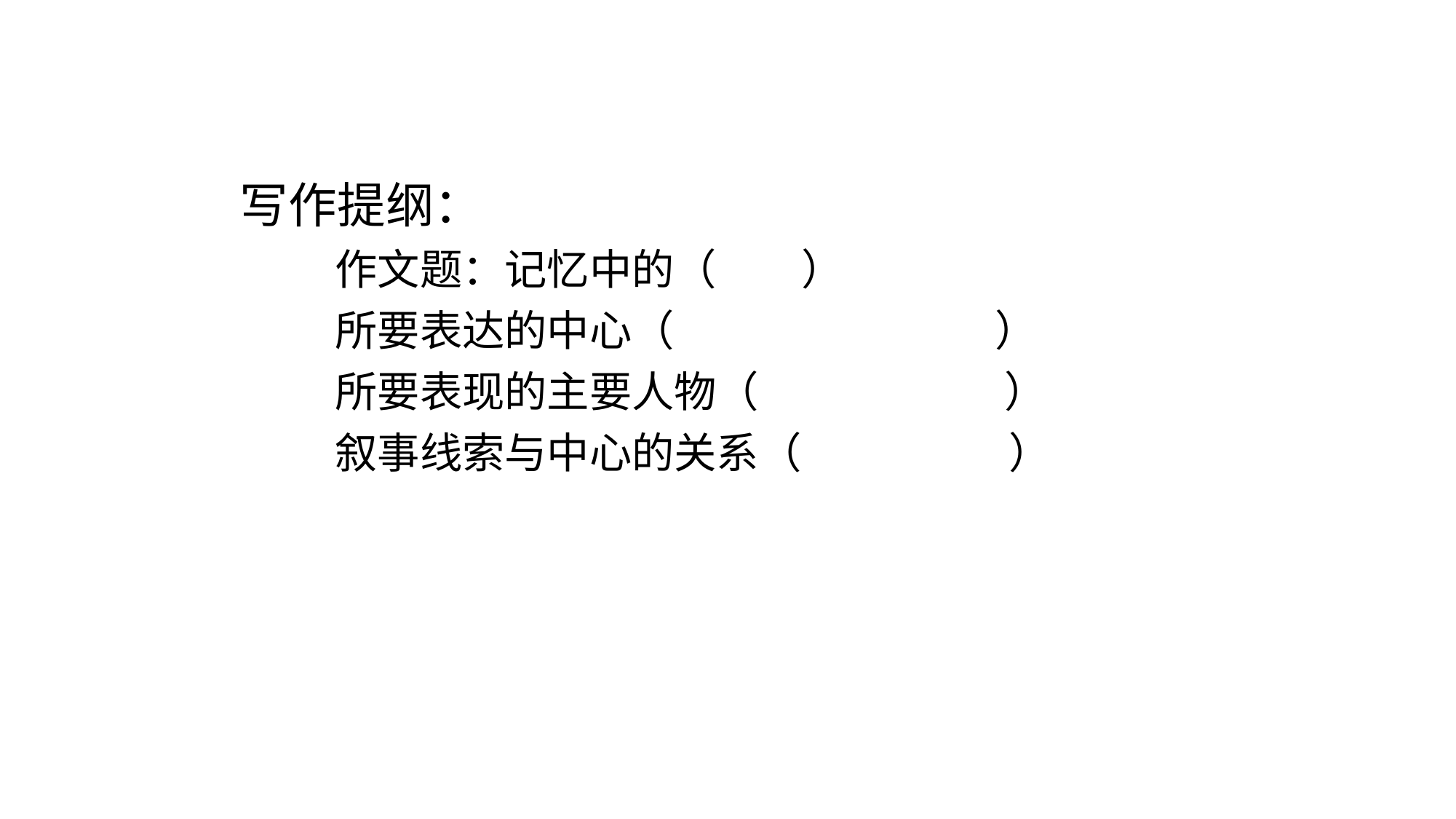

写作提纲：
         作文题：记忆中的（         ）
         所要表达的中心（                                  ）
         所要表现的主要人物（                          ）
         叙事线索与中心的关系（                      ）